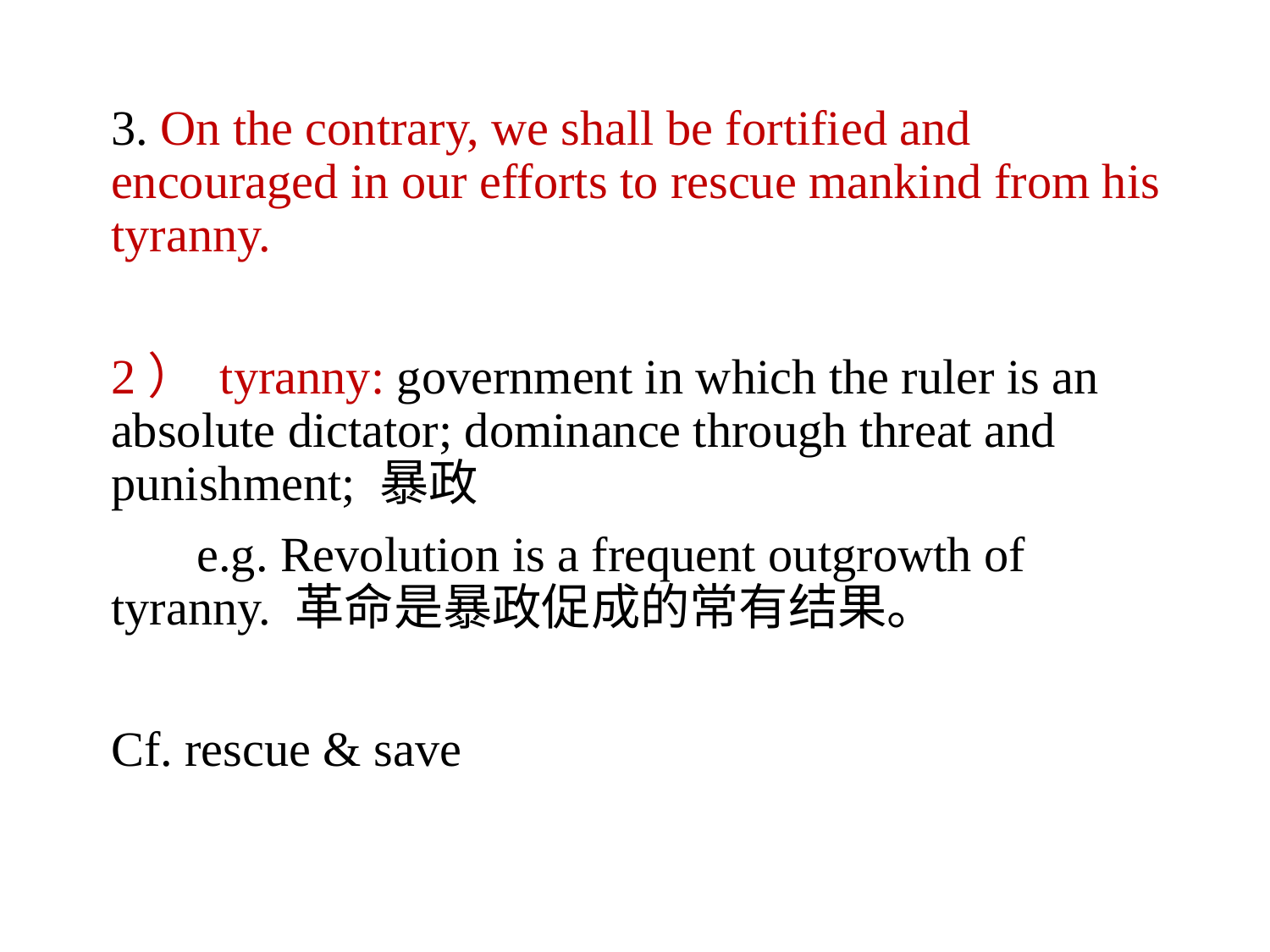

3. On the contrary, we shall be fortified and encouraged in our efforts to rescue mankind from his tyranny.

2） tyranny: government in which the ruler is an absolute dictator; dominance through threat and punishment; 暴政
       e.g. Revolution is a frequent outgrowth of tyranny. 革命是暴政促成的常有结果。

Cf. rescue & save